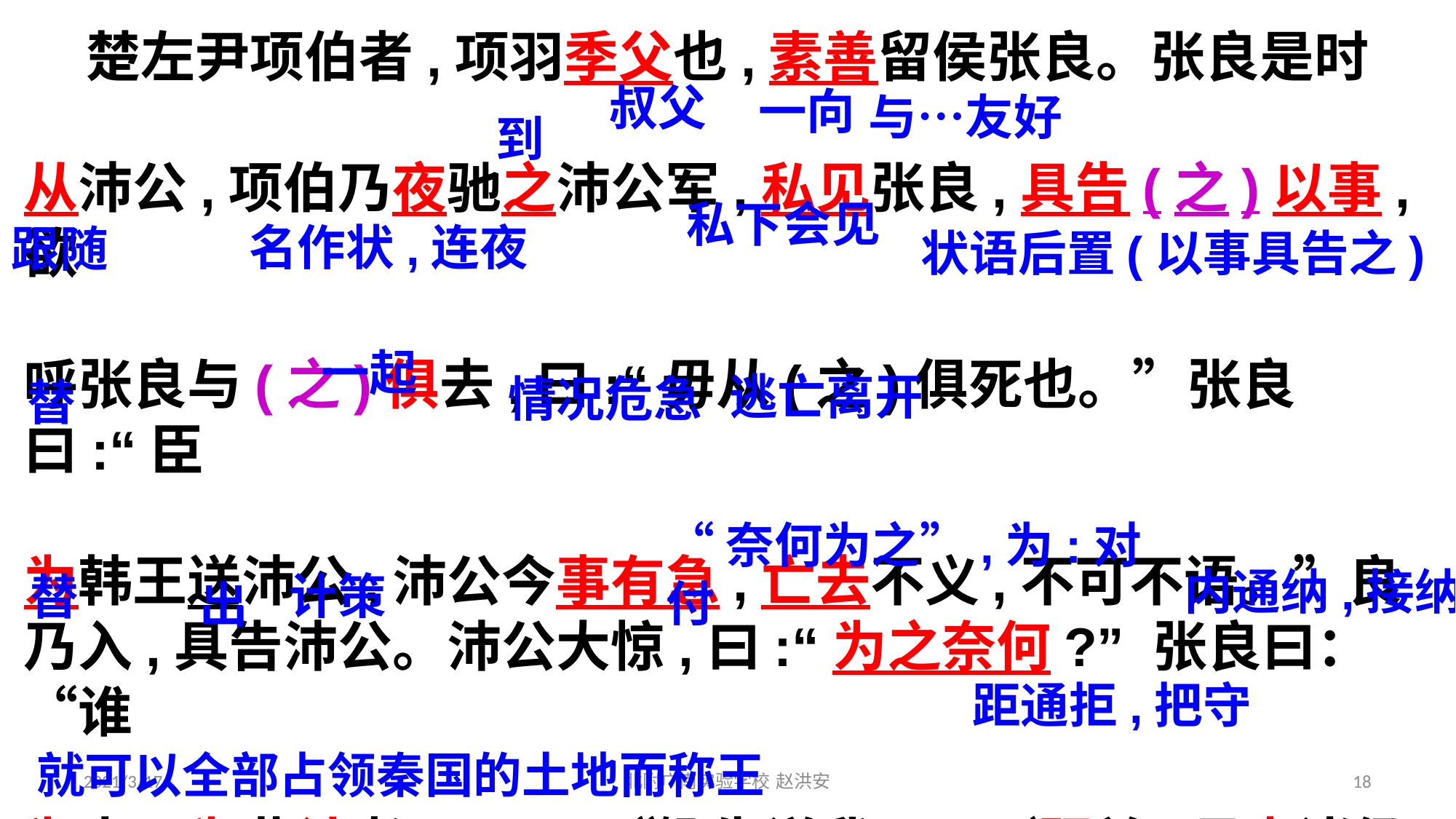

楚左尹项伯者,项羽季父也,素善留侯张良。张良是时

从沛公,项伯乃夜驰之沛公军,私见张良,具告(之)以事,欲

呼张良与(之)俱去,曰:“毋从(之)俱死也。”张良曰:“臣

为韩王送沛公,沛公今事有急,亡去不义,不可不语。”良乃入,具告沛公。沛公大惊,曰:“为之奈何?” 张良曰：“谁

为大王为此计者?”曰：“鲰生说我曰：‘距关,毋内诸侯，秦地可尽王也。’故听之。”
叔父
一向
与…友好
到
名作状,连夜
跟随
状语后置(以事具告之)
私下会见
一起
逃亡离开
情况危急
替
“奈何为之”,为:对付
内通纳,接纳
计策
替
出
距通拒,把守
就可以全部占领秦国的土地而称王
2021/3/17
北附广南实验学校 赵洪安
18